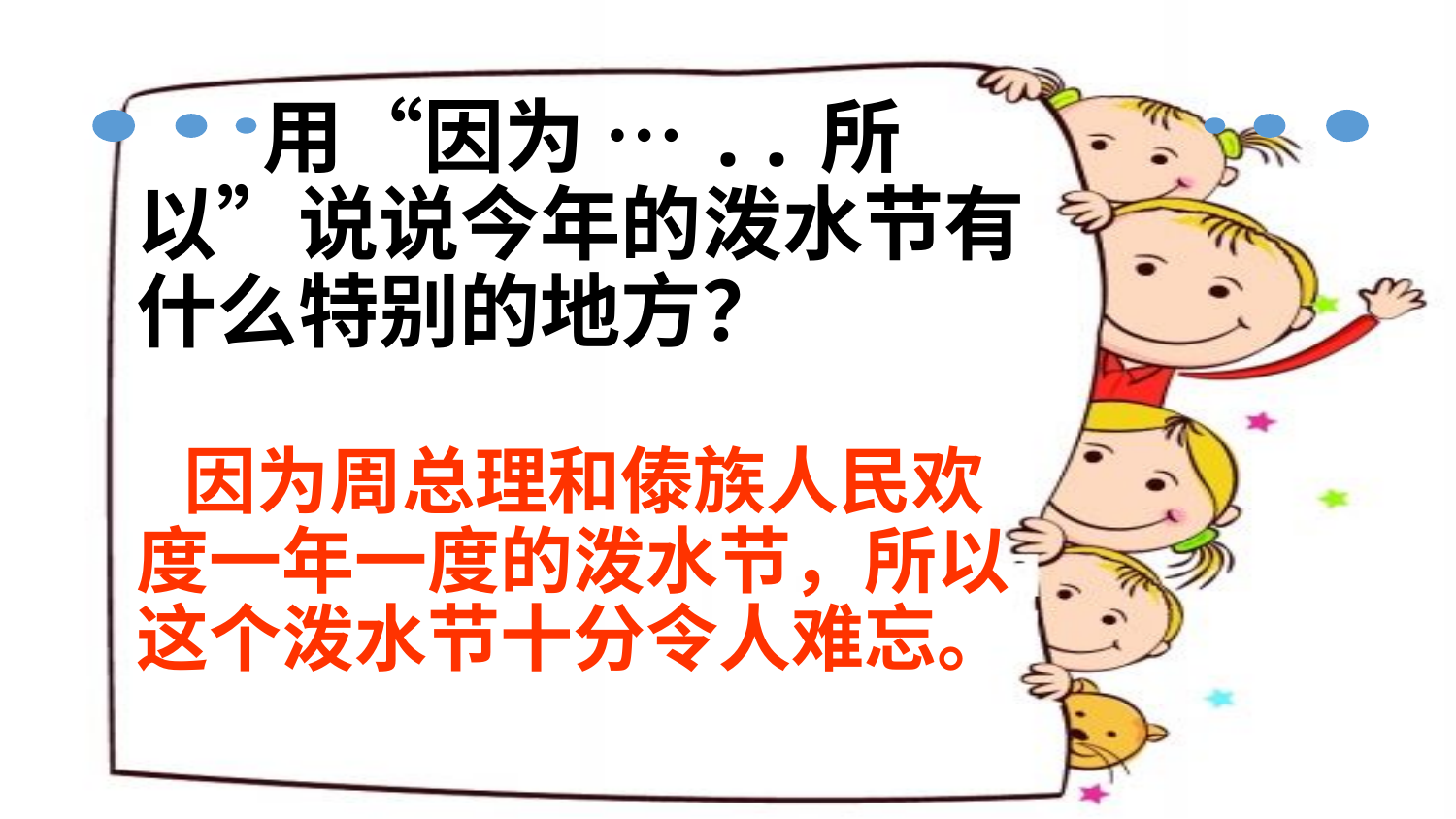

用“因为 …..所以”说说今年的泼水节有什么特别的地方？

       因为周总理和傣族人民欢度一年一度的泼水节，所以这个泼水节十分令人难忘。